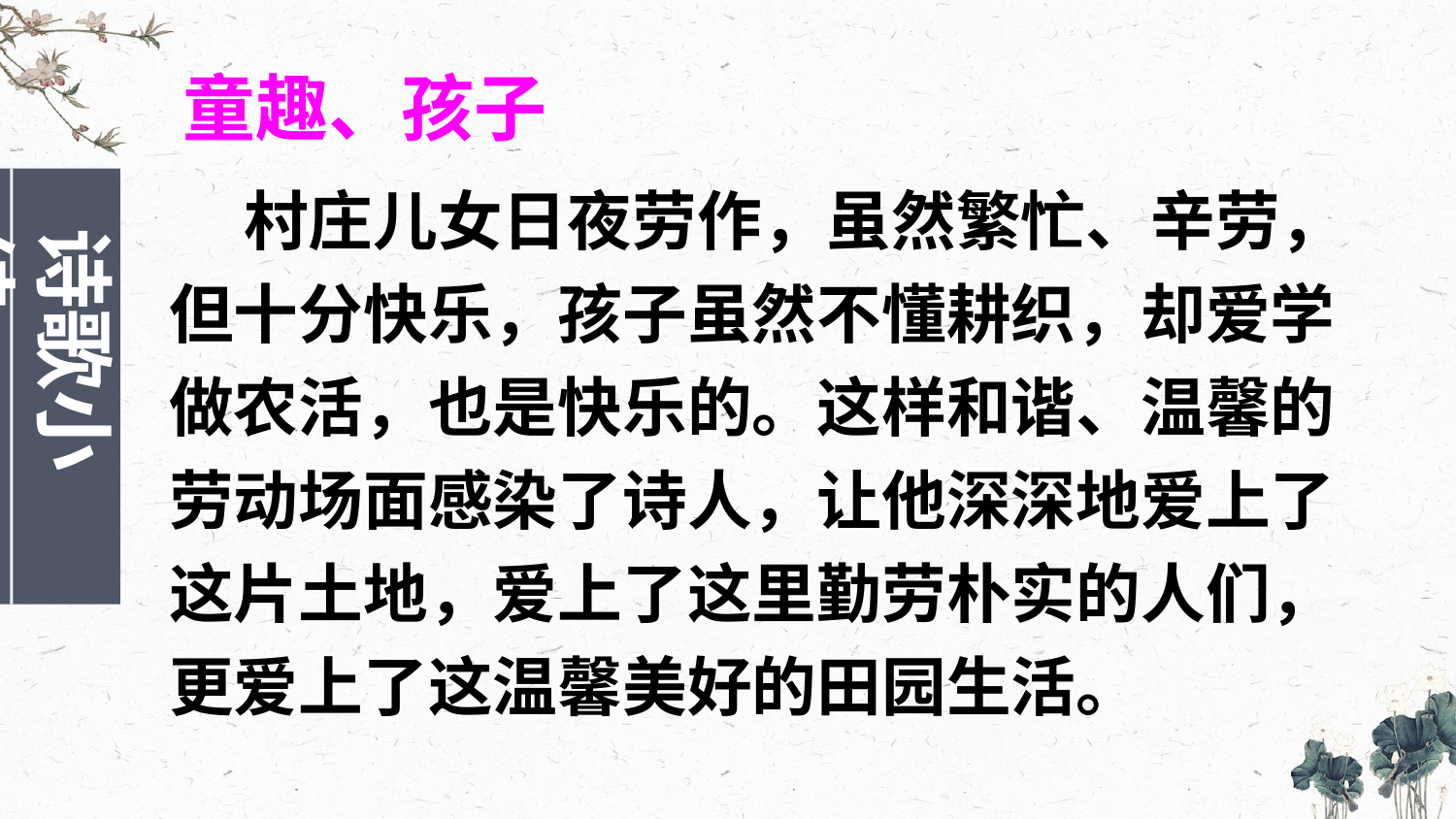

童趣、孩子
    村庄儿女日夜劳作，虽然繁忙、辛劳，但十分快乐，孩子虽然不懂耕织，却爱学做农活，也是快乐的。这样和谐、温馨的劳动场面感染了诗人，让他深深地爱上了这片土地，爱上了这里勤劳朴实的人们，更爱上了这温馨美好的田园生活。
诗歌小结